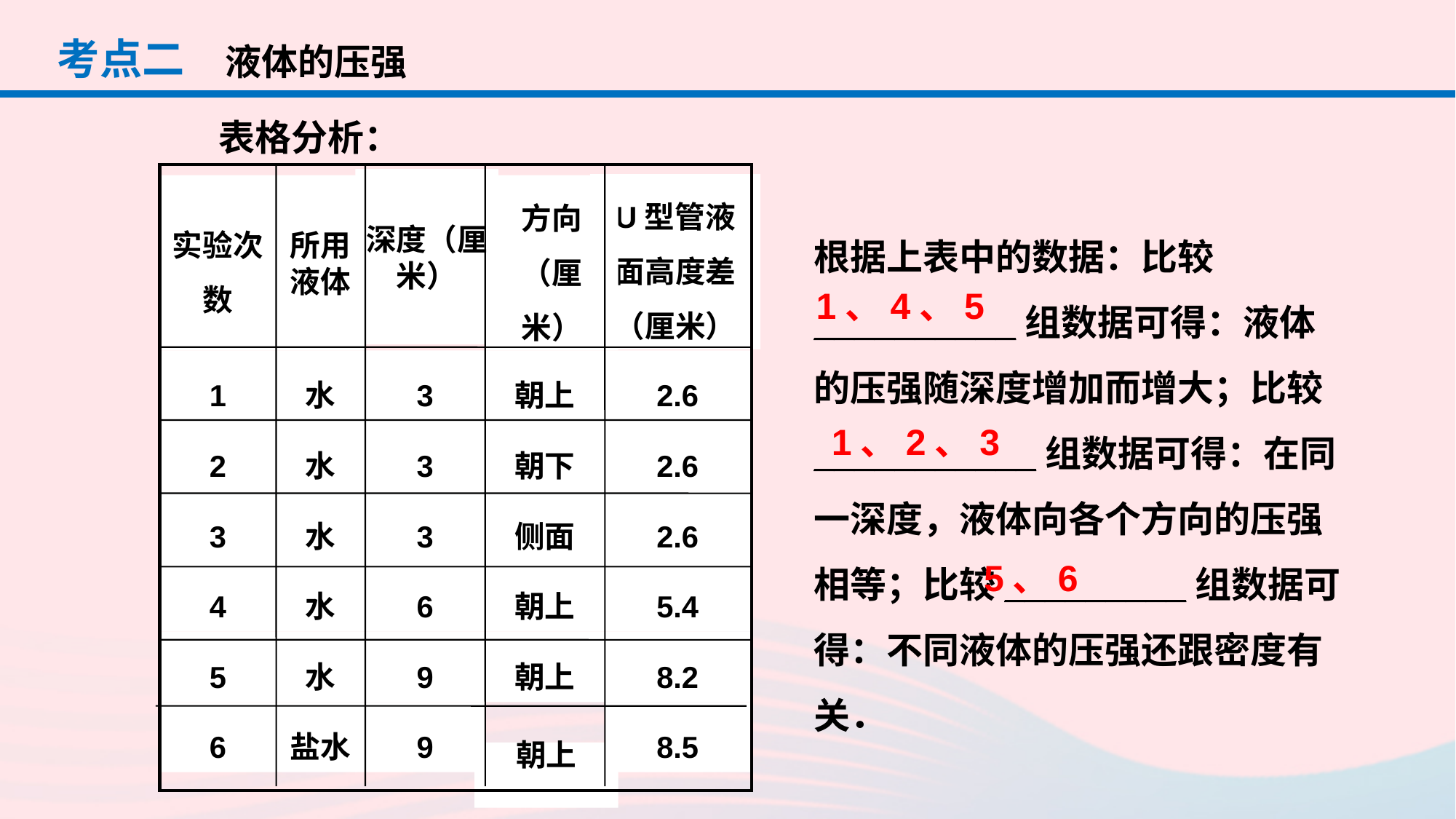

考点二
液体的压强
表格分析：

深度（厘米）
U型管液面高度差（厘米）
实验次数
所用液体
方向（厘米）
1
水
3
朝上
2.6
2
水
3
朝下
2.6
3
水
3
侧面
2.6
4
水
6
朝上
5.4
5
水
9
朝上
8.2
6
盐水
9
8.5
朝上

根据上表中的数据：比较__________组数据可得：液体的压强随深度增加而增大；比较___________组数据可得：在同一深度，液体向各个方向的压强相等；比较_________组数据可得：不同液体的压强还跟密度有关．
1、4、5
1、2、3
5、6